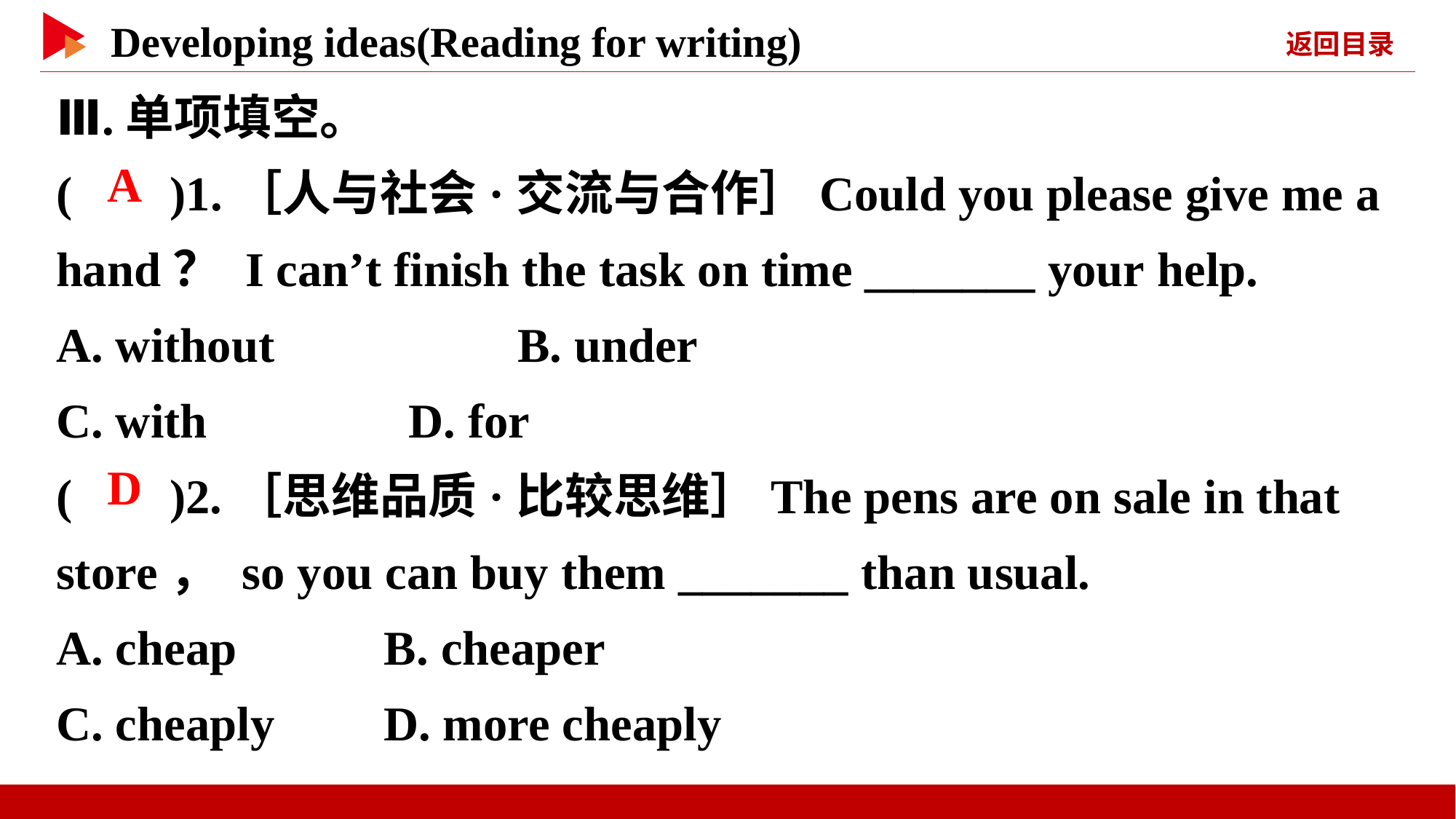

Ⅲ.单项填空。
(        )1.［人与社会·交流与合作］Could you please give me a hand？ I can’t finish the task on time _______ your help.
A. without	           B. under
C. with	           D. for
(        )2.［思维品质·比较思维］The pens are on sale in that store， so you can buy them _______ than usual.
A. cheap	         B. cheaper
C. cheaply	D. more cheaply
   A
   D